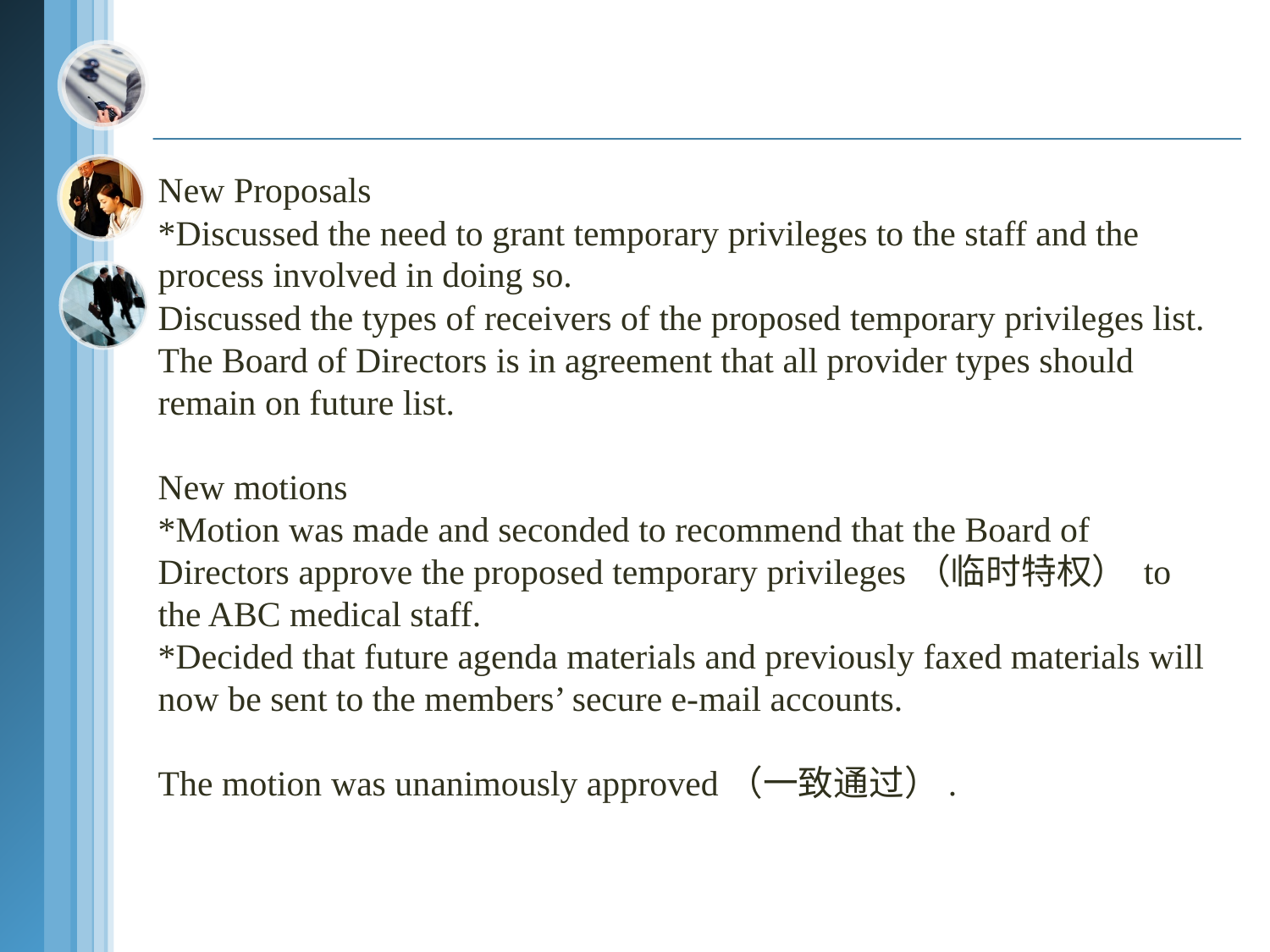

#
New Proposals
*Discussed the need to grant temporary privileges to the staff and the process involved in doing so.
Discussed the types of receivers of the proposed temporary privileges list. The Board of Directors is in agreement that all provider types should remain on future list.

New motions
*Motion was made and seconded to recommend that the Board of Directors approve the proposed temporary privileges（临时特权） to the ABC medical staff.
*Decided that future agenda materials and previously faxed materials will now be sent to the members’ secure e-mail accounts.

The motion was unanimously approved（一致通过）.